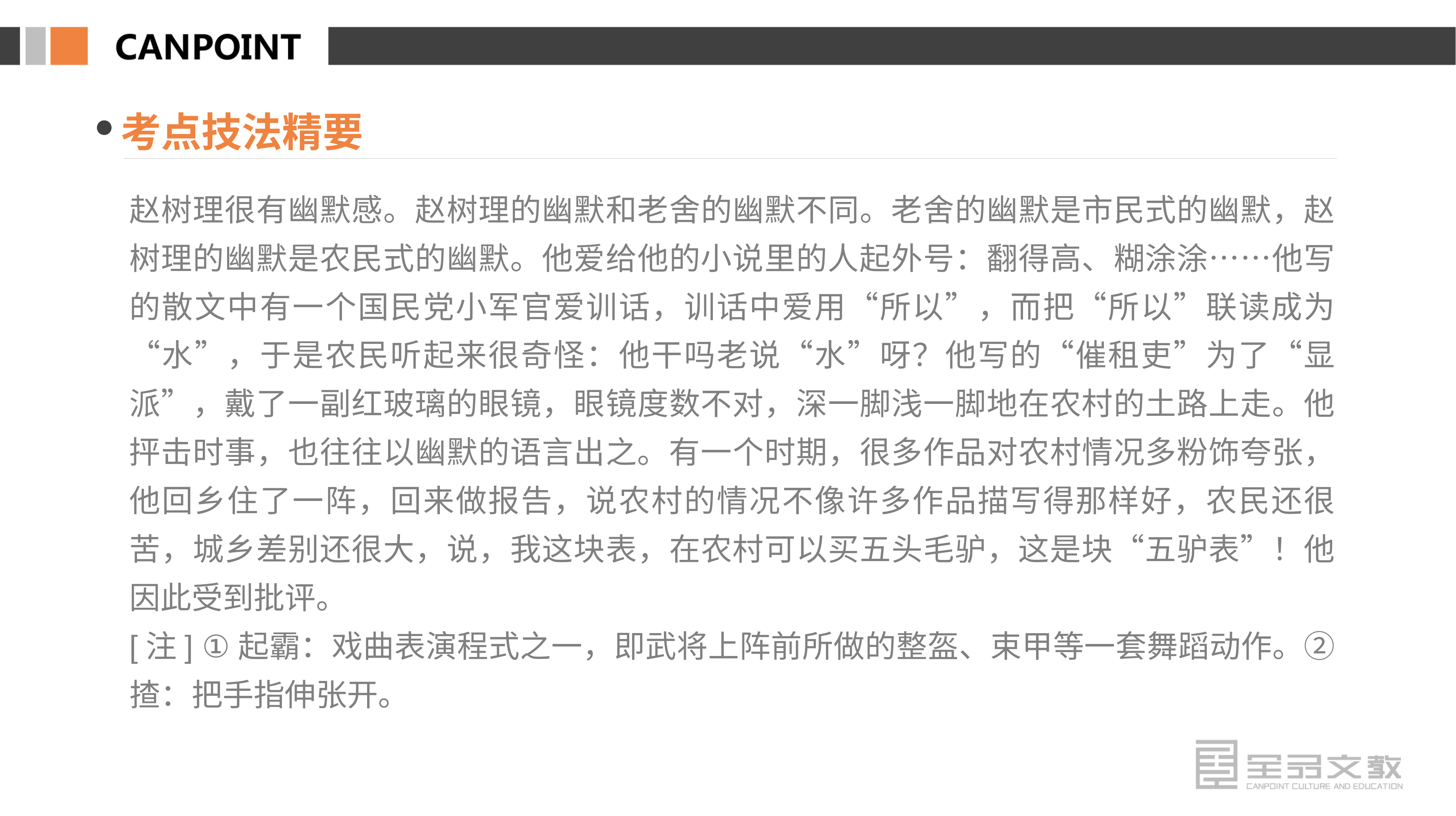

考点技法精要

赵树理很有幽默感。赵树理的幽默和老舍的幽默不同。老舍的幽默是市民式的幽默，赵树理的幽默是农民式的幽默。他爱给他的小说里的人起外号：翻得高、糊涂涂……他写的散文中有一个国民党小军官爱训话，训话中爱用“所以”，而把“所以”联读成为“水”，于是农民听起来很奇怪：他干吗老说“水”呀？他写的“催租吏”为了“显派”，戴了一副红玻璃的眼镜，眼镜度数不对，深一脚浅一脚地在农村的土路上走。他抨击时事，也往往以幽默的语言出之。有一个时期，很多作品对农村情况多粉饰夸张，他回乡住了一阵，回来做报告，说农村的情况不像许多作品描写得那样好，农民还很苦，城乡差别还很大，说，我这块表，在农村可以买五头毛驴，这是块“五驴表”！他因此受到批评。
[注] ①起霸：戏曲表演程式之一，即武将上阵前所做的整盔、束甲等一套舞蹈动作。②揸：把手指伸张开。